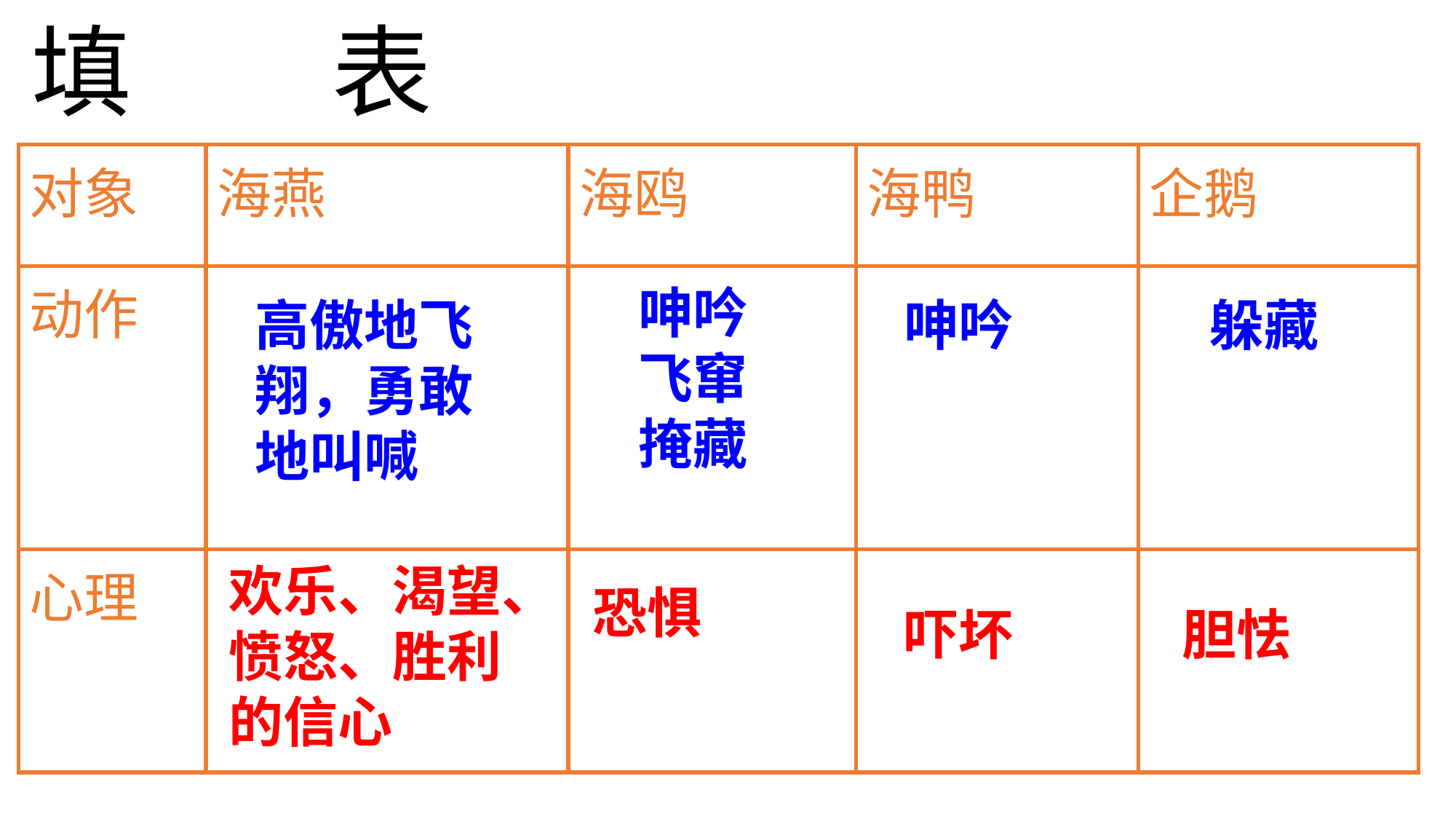

# 填　　表

| 对象 | 海燕 | 海鸥 | 海鸭 | 企鹅 |
| --- | --- | --- | --- | --- |
| 动作 |  |  |  |  |
| 心理 |  |  |  |  |
呻吟飞窜掩藏
高傲地飞翔，勇敢地叫喊
呻吟
躲藏
欢乐、渴望、愤怒、胜利的信心
恐惧

吓坏
胆怯